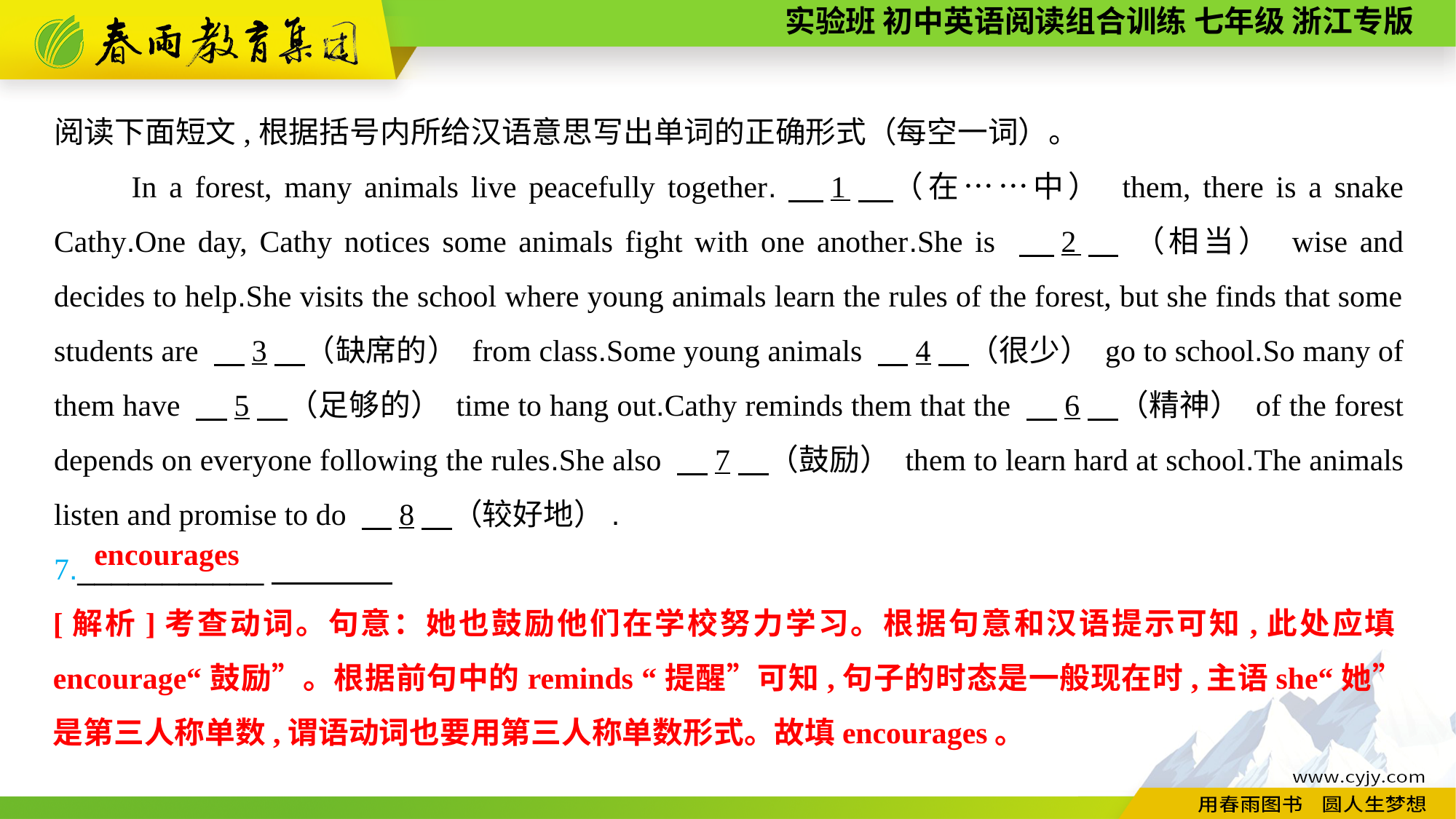

阅读下面短文,根据括号内所给汉语意思写出单词的正确形式（每空一词）。
　　In a forest, many animals live peacefully together.　1　（在……中） them, there is a snake Cathy.One day, Cathy notices some animals fight with one another.She is 　2　 （相当） wise and decides to help.She visits the school where young animals learn the rules of the forest, but she finds that some students are 　3　（缺席的） from class.Some young animals 　4　（很少） go to school.So many of them have 　5　（足够的） time to hang out.Cathy reminds them that the 　6　（精神） of the forest depends on everyone following the rules.She also 　7　（鼓励） them to learn hard at school.The animals listen and promise to do 　8　（较好地）.
7.___________
encourages
[解析]考查动词。句意：她也鼓励他们在学校努力学习。根据句意和汉语提示可知,此处应填encourage“鼓励”。根据前句中的reminds “提醒”可知,句子的时态是一般现在时,主语she“她”是第三人称单数,谓语动词也要用第三人称单数形式。故填encourages。